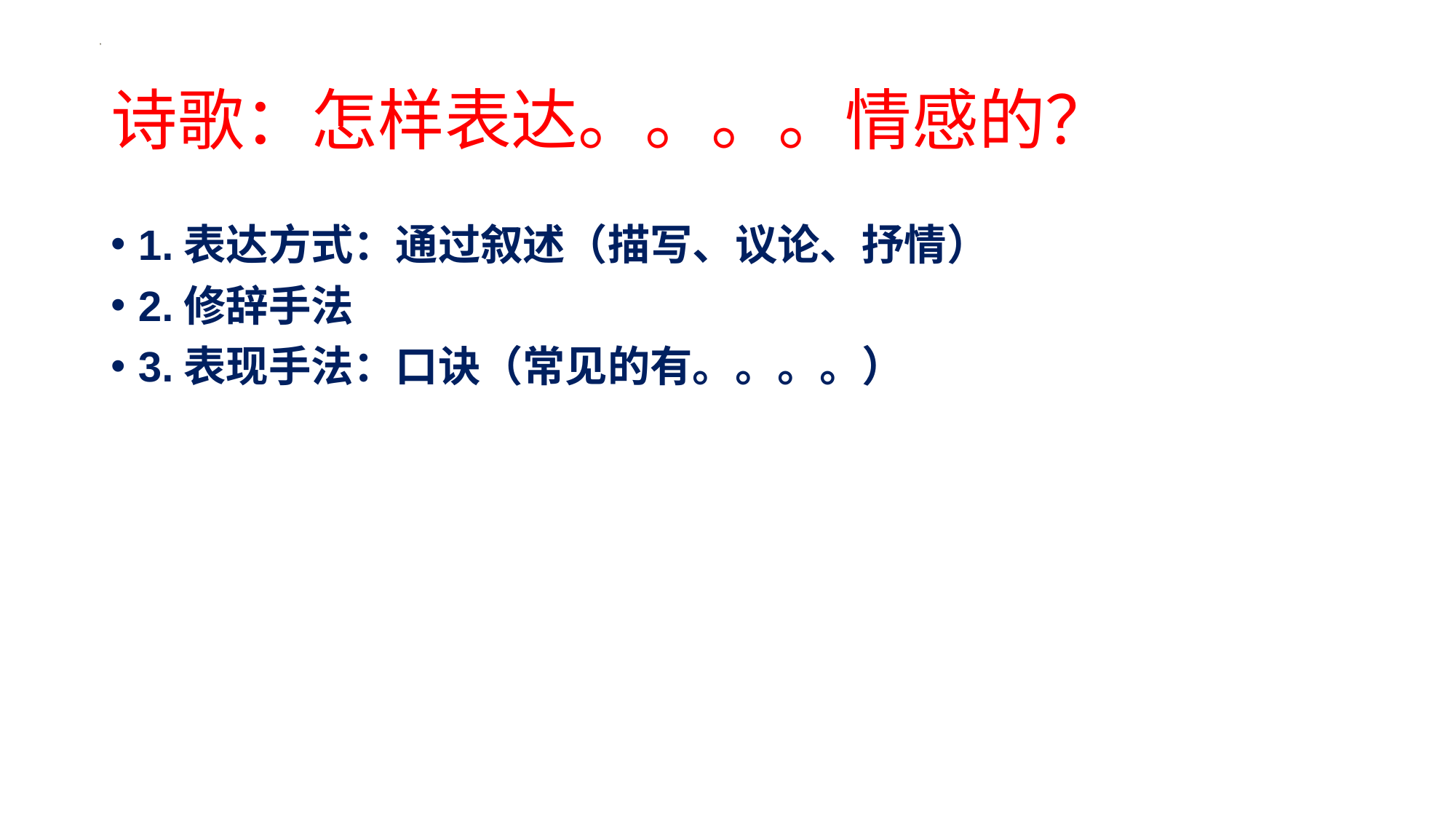

# 诗歌：怎样表达。。。。情感的？
1.表达方式：通过叙述（描写、议论、抒情）
2.修辞手法
3.表现手法：口诀（常见的有。。。。）